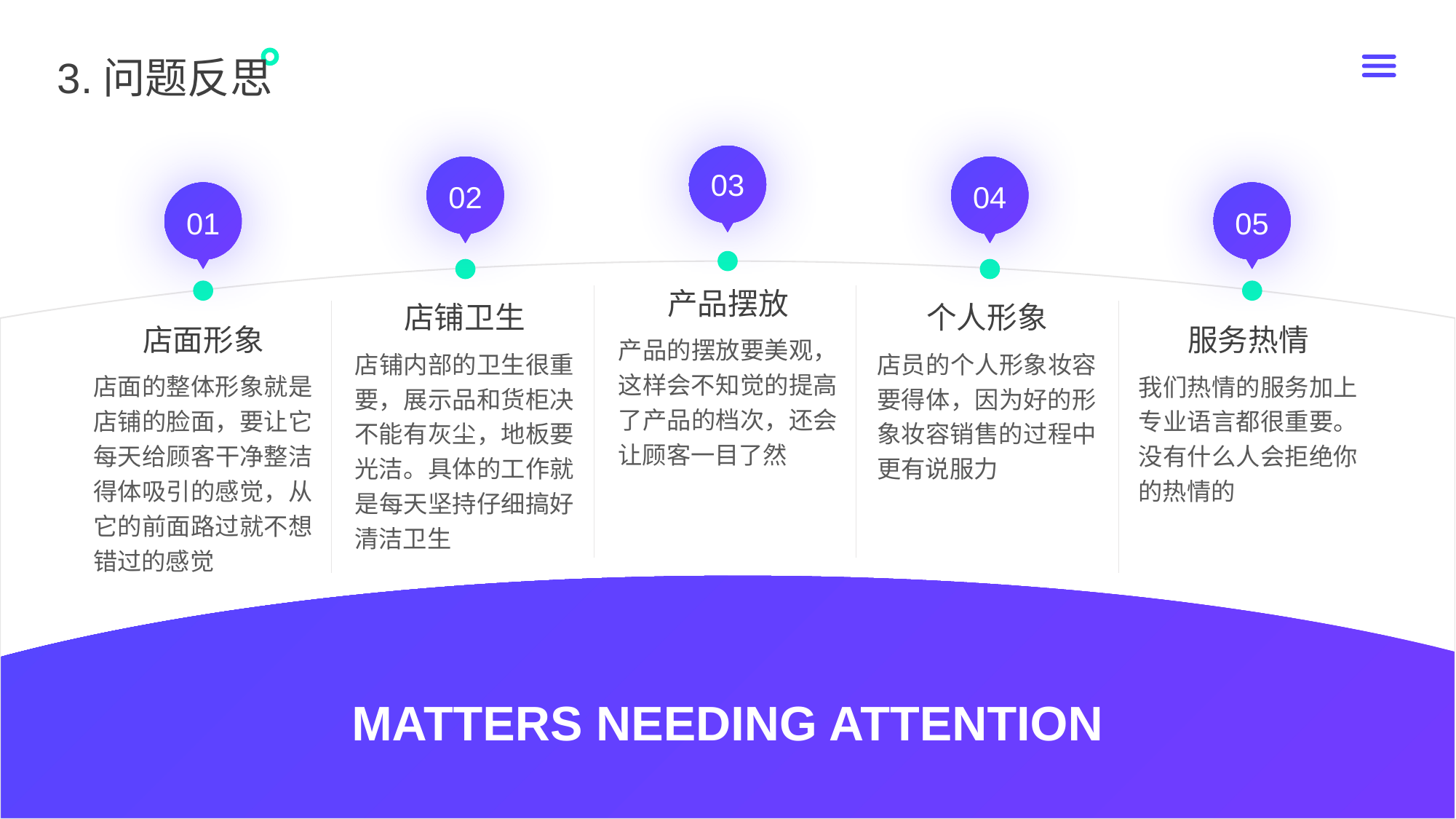

3.问题反思

03
02
04

01
05

产品摆放

店铺卫生
个人形象
店面形象
服务热情
产品的摆放要美观，这样会不知觉的提高了产品的档次，还会让顾客一目了然
店铺内部的卫生很重要，展示品和货柜决不能有灰尘，地板要光洁。具体的工作就是每天坚持仔细搞好清洁卫生
店员的个人形象妆容要得体，因为好的形象妆容销售的过程中更有说服力
店面的整体形象就是店铺的脸面，要让它每天给顾客干净整洁得体吸引的感觉，从它的前面路过就不想错过的感觉
我们热情的服务加上专业语言都很重要。没有什么人会拒绝你的热情的

MATTERS NEEDING ATTENTION